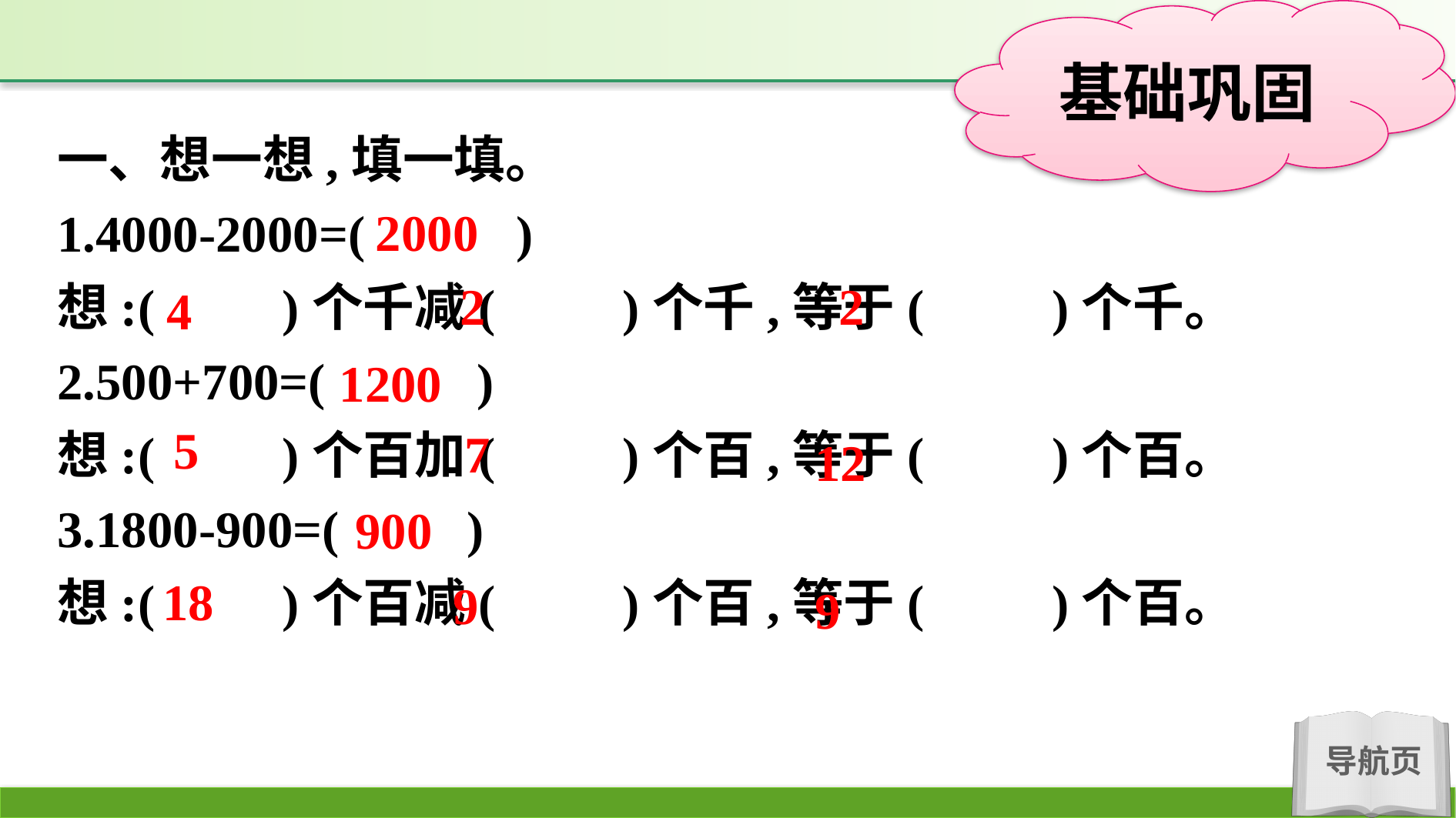

一、想一想,填一填。
1.4000-2000=(　  　)
想:(　　)个千减(　　)个千,等于(　　)个千。
2.500+700=(　  　)
想:(　　)个百加(　　)个百,等于(　　)个百。
3.1800-900=(　　)
想:(　　)个百减(　　)个百,等于(　　)个百。
2000
2
2
4
1200
5
7
12
900
18
9
9